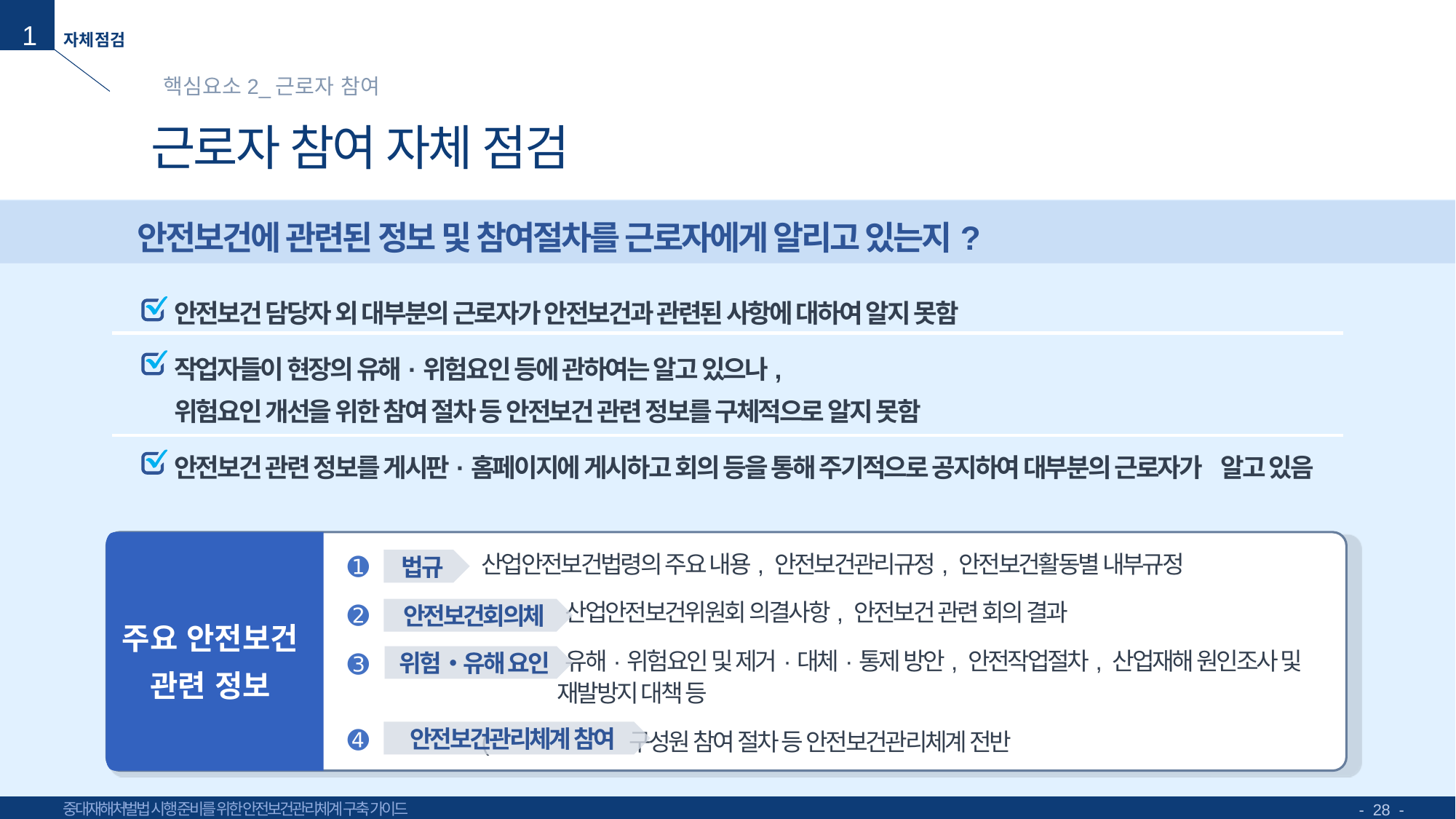

1
핵심요소2_근로자 참여
# 근로자 참여 자체 점검

안전보건에 관련된 정보 및 참여절차를 근로자에게 알리고 있는지?
안전보건 담당자 외 대부분의 근로자가 안전보건과 관련된 사항에 대하여 알지 못함
작업자들이 현장의 유해·위험요인 등에 관하여는 알고 있으나,
위험요인 개선을 위한 참여 절차 등 안전보건 관련 정보를 구체적으로 알지 못함
안전보건 관련 정보를 게시판·홈페이지에 게시하고 회의 등을 통해 주기적으로 공지하여 대부분의 근로자가    알고 있음

산업안전보건법령의 주요 내용, 안전보건관리규정, 안전보건활동별 내부규정
                 산업안전보건위원회 의결사항, 안전보건 관련 회의 결과
                 유해·위험요인 및 제거·대체·통제 방안, 안전작업절차, 산업재해 원인조사 및
                 재발방지 대책 등
(                              구성원 참여 절차 등 안전보건관리체계 전반
➊
➋
➌
➍
법규
안전보건회의체
주요 안전보건
관련 정보
위험‧유해 요인
안전보건관리체계 참여
-  28  -